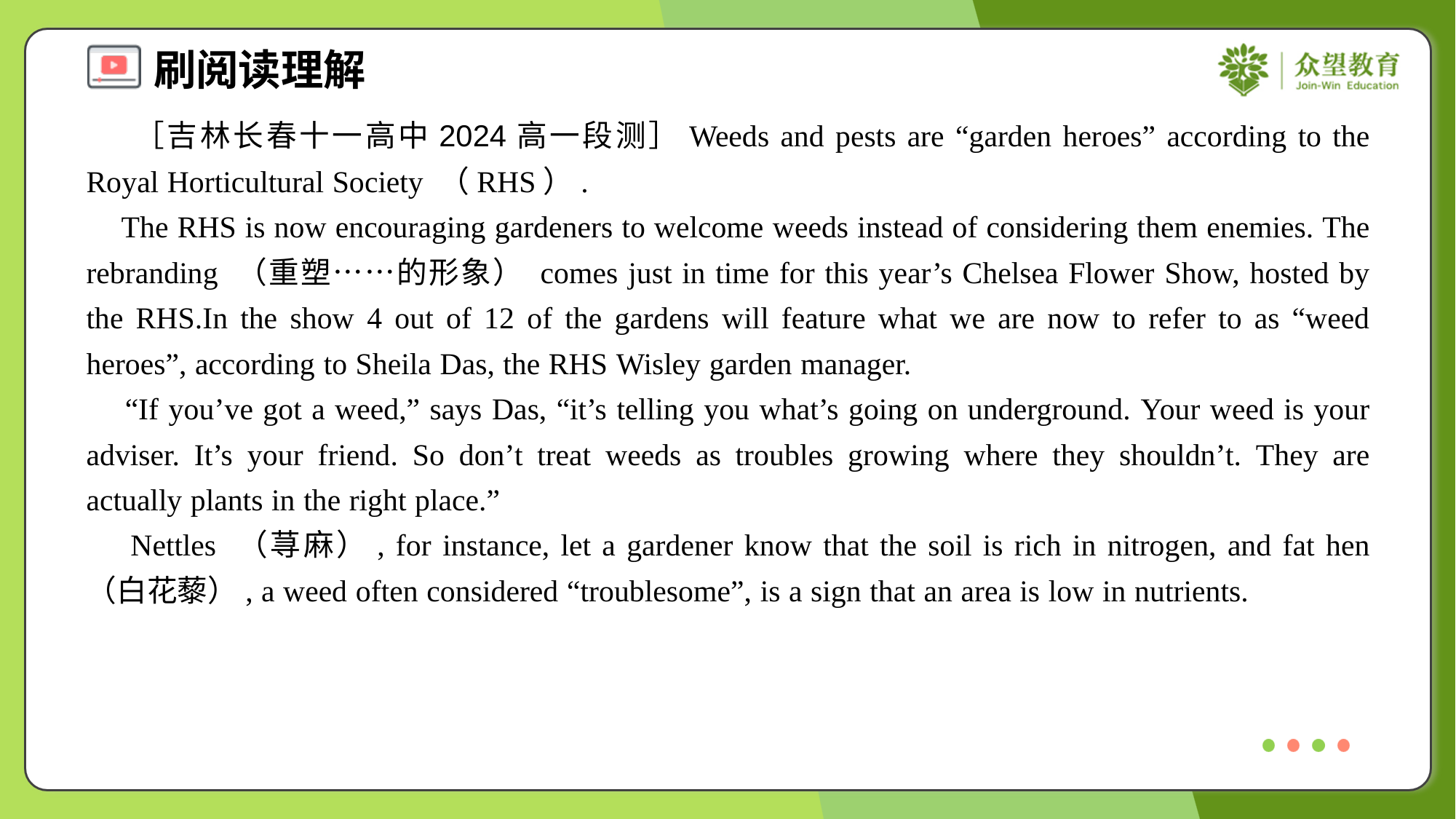

［吉林长春十一高中2024高一段测］Weeds and pests are “garden heroes” according to the Royal Horticultural Society （RHS）.
    The RHS is now encouraging gardeners to welcome weeds instead of considering them enemies. The rebranding （重塑……的形象） comes just in time for this year’s Chelsea Flower Show, hosted by the RHS.In the show 4 out of 12 of the gardens will feature what we are now to refer to as “weed heroes”, according to Sheila Das, the RHS Wisley garden manager.
    “If you’ve got a weed,” says Das, “it’s telling you what’s going on underground. Your weed is your adviser. It’s your friend. So don’t treat weeds as troubles growing where they shouldn’t. They are actually plants in the right place.”
    Nettles （荨麻）, for instance, let a gardener know that the soil is rich in nitrogen, and fat hen （白花藜）, a weed often considered “troublesome”, is a sign that an area is low in nutrients.